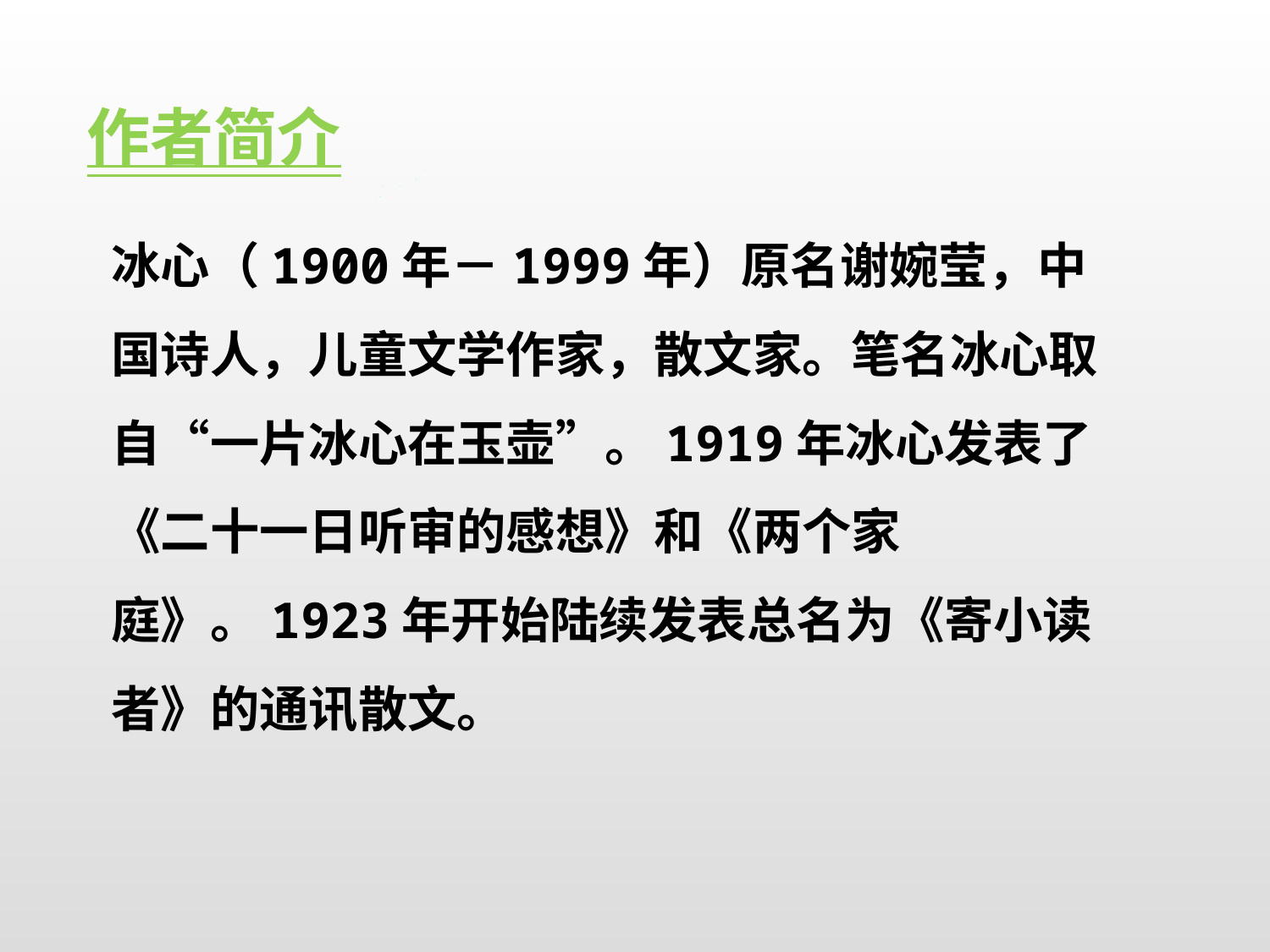

作者简介

冰心（1900年－1999年）原名谢婉莹，中国诗人，儿童文学作家，散文家。笔名冰心取自“一片冰心在玉壶”。1919年冰心发表了《二十一日听审的感想》和《两个家庭》。1923年开始陆续发表总名为《寄小读者》的通讯散文。